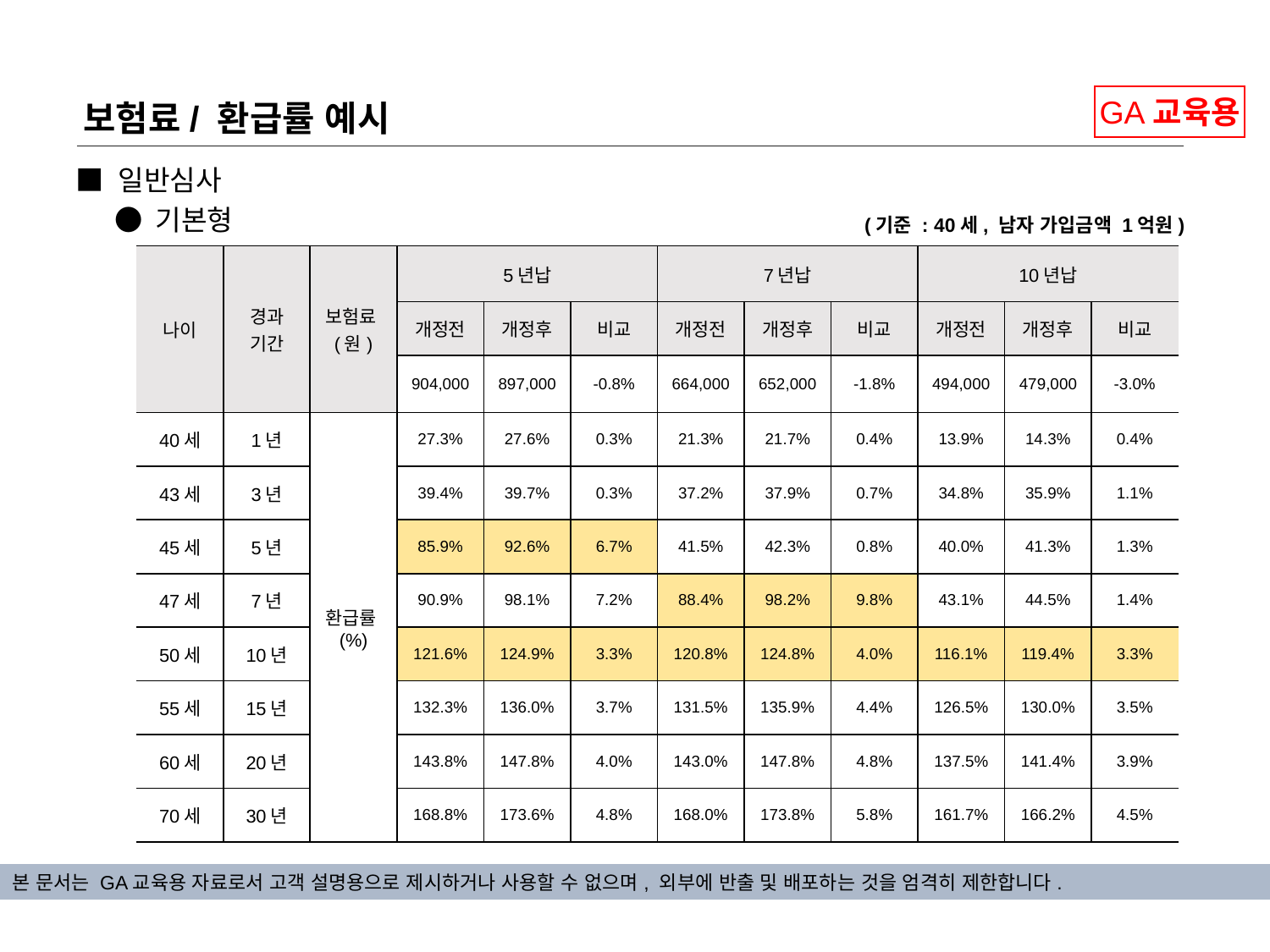

보험료/ 환급률 예시
GA교육용
■ 일반심사
● 기본형
(기준 : 40세, 남자 가입금액 1억원)
| 나이 | 경과 기간 | 보험료(원) | 5년납 |  |  | 7년납 |  |  | 10년납 |  |  |
| --- | --- | --- | --- | --- | --- | --- | --- | --- | --- | --- | --- |
|  |  |  | 개정전 | 개정후 | 비교 | 개정전 | 개정후 | 비교 | 개정전 | 개정후 | 비교 |
|  |  |  | 904,000 | 897,000 | -0.8% | 664,000 | 652,000 | -1.8% | 494,000 | 479,000 | -3.0% |
| 40세 | 1년 | 환급률(%) | 27.3% | 27.6% | 0.3% | 21.3% | 21.7% | 0.4% | 13.9% | 14.3% | 0.4% |
| 43세 | 3년 |  | 39.4% | 39.7% | 0.3% | 37.2% | 37.9% | 0.7% | 34.8% | 35.9% | 1.1% |
| 45세 | 5년 |  | 85.9% | 92.6% | 6.7% | 41.5% | 42.3% | 0.8% | 40.0% | 41.3% | 1.3% |
| 47세 | 7년 |  | 90.9% | 98.1% | 7.2% | 88.4% | 98.2% | 9.8% | 43.1% | 44.5% | 1.4% |
| 50세 | 10년 |  | 121.6% | 124.9% | 3.3% | 120.8% | 124.8% | 4.0% | 116.1% | 119.4% | 3.3% |
| 55세 | 15년 |  | 132.3% | 136.0% | 3.7% | 131.5% | 135.9% | 4.4% | 126.5% | 130.0% | 3.5% |
| 60세 | 20년 |  | 143.8% | 147.8% | 4.0% | 143.0% | 147.8% | 4.8% | 137.5% | 141.4% | 3.9% |
| 70세 | 30년 |  | 168.8% | 173.6% | 4.8% | 168.0% | 173.8% | 5.8% | 161.7% | 166.2% | 4.5% |
본 문서는 GA교육용 자료로서 고객 설명용으로 제시하거나 사용할 수 없으며, 외부에 반출 및 배포하는 것을 엄격히 제한합니다.